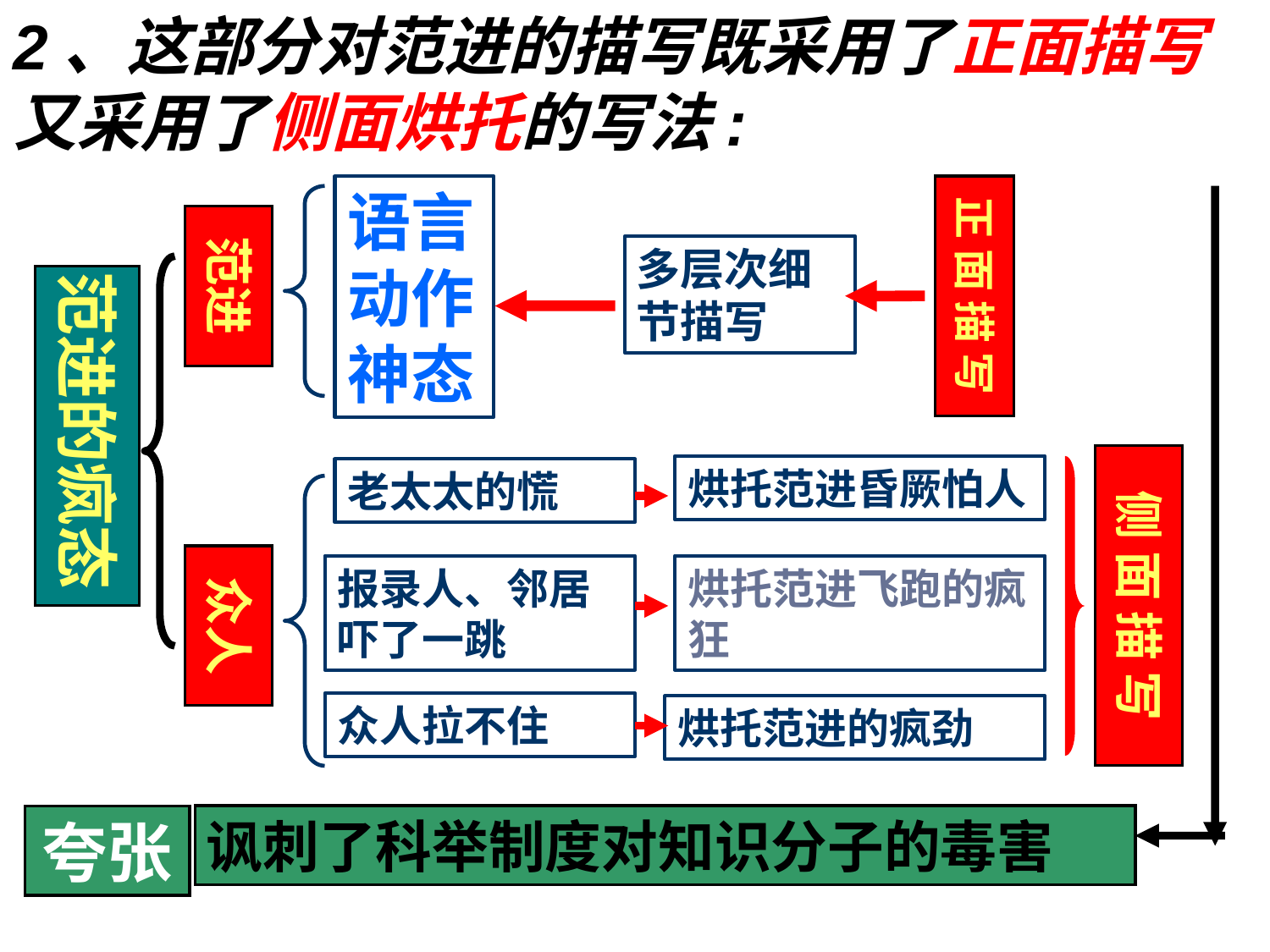

2、这部分对范进的描写既采用了正面描写又采用了侧面烘托的写法:
语言动作
神态
正 面 描 写

范进
多层次细节描写

范进的疯态

侧 面 描 写
烘托范进昏厥怕人

老太太的慌

众人
报录人、邻居吓了一跳
烘托范进飞跑的疯狂

众人拉不住
烘托范进的疯劲

讽刺了科举制度对知识分子的毒害
夸张